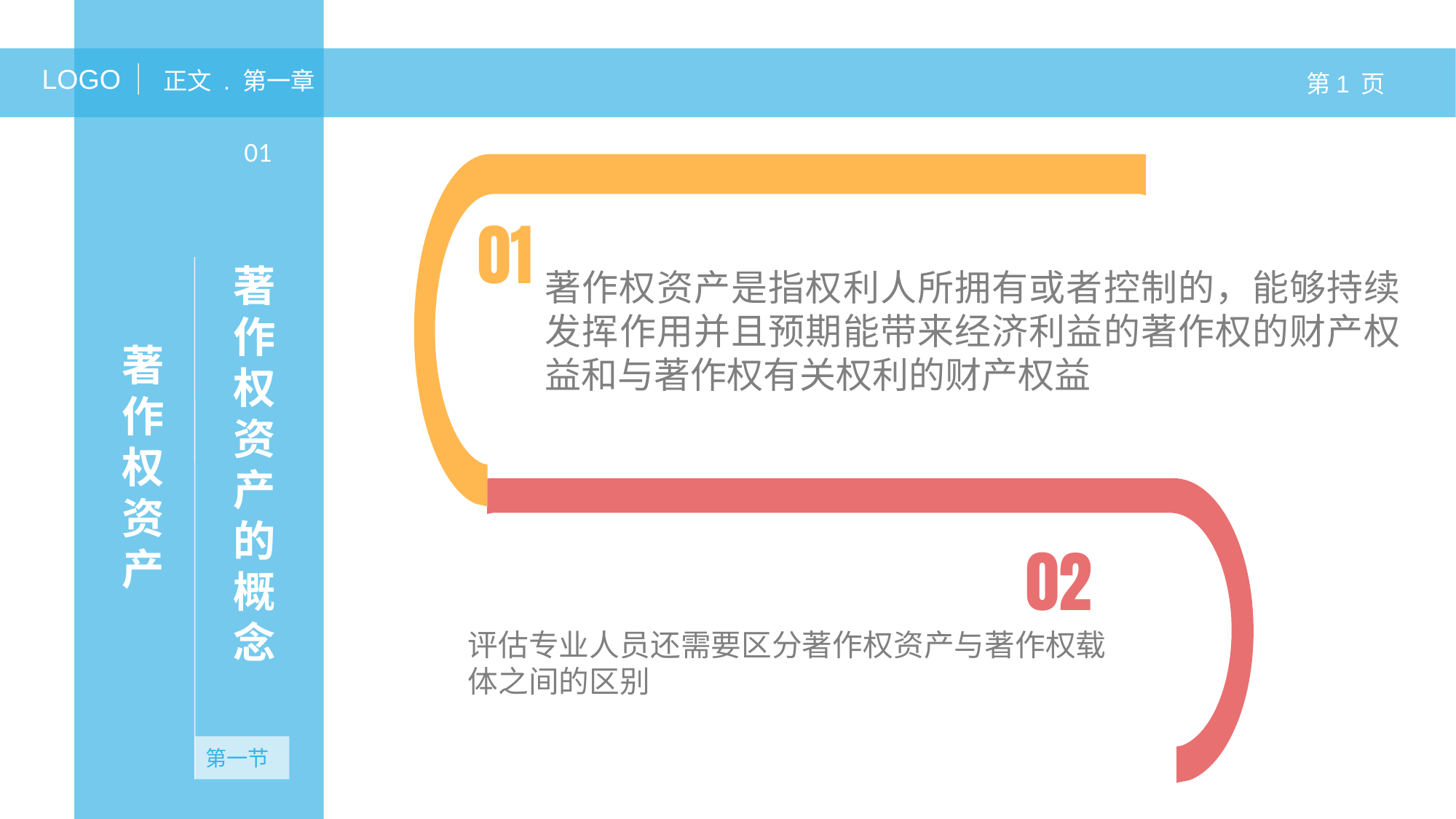

LOGO
正文 . 第一章

第1 页
01

01
著作权资产是指权利人所拥有或者控制的，能够持续发挥作用并且预期能带来经济利益的著作权的财产权益和与著作权有关权利的财产权益
著作权资产的概念

01
著作权资产
内容说明
内容说明

03
内容说明
内容说明

02
评估专业人员还需要区分著作权资产与著作权载体之间的区别
第一节